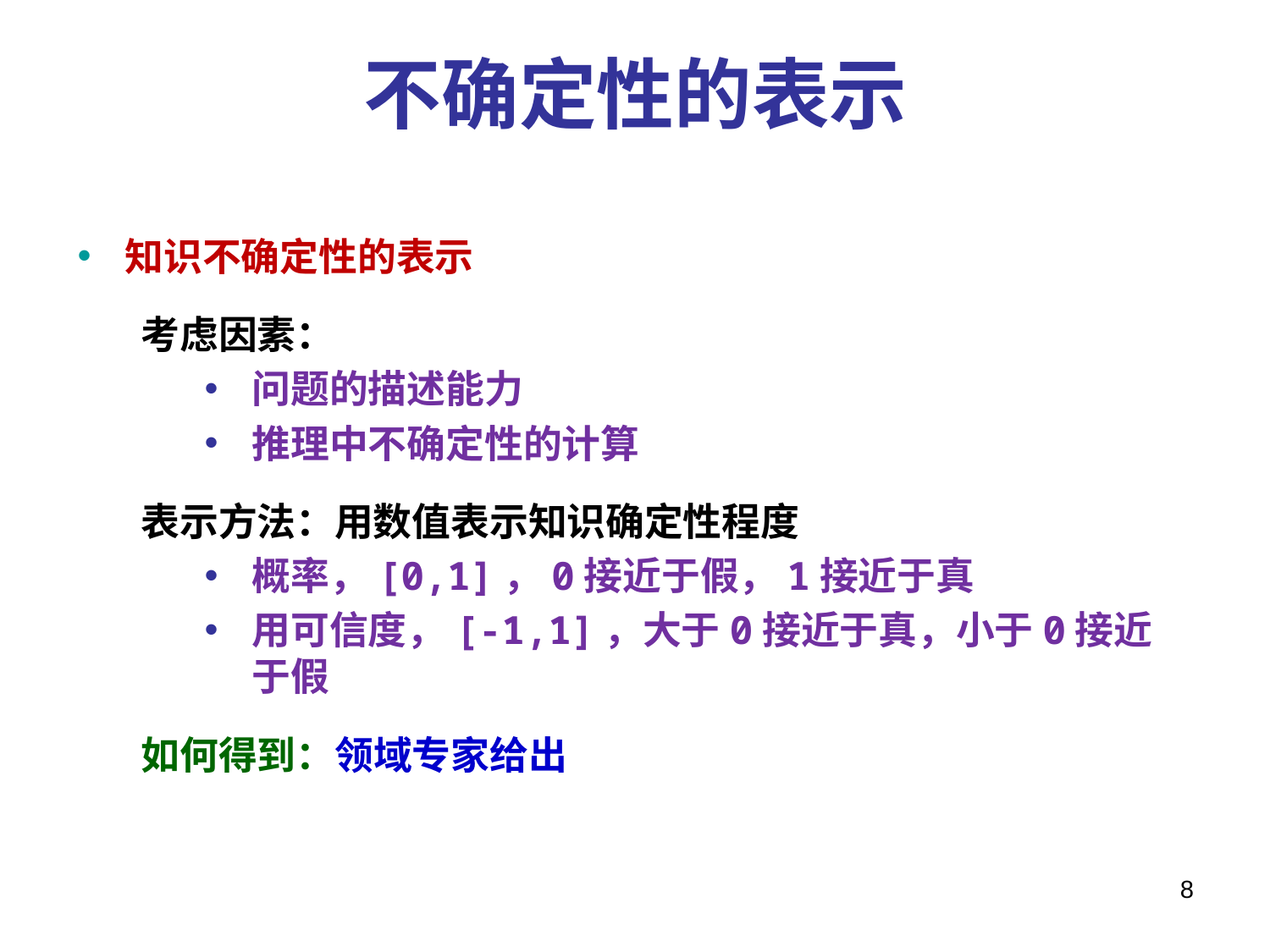

不确定性的表示
知识不确定性的表示
考虑因素：
问题的描述能力
推理中不确定性的计算
表示方法：用数值表示知识确定性程度
概率，[0,1]，0接近于假，1接近于真
用可信度，[-1,1]，大于0接近于真，小于0接近于假
如何得到：领域专家给出
8